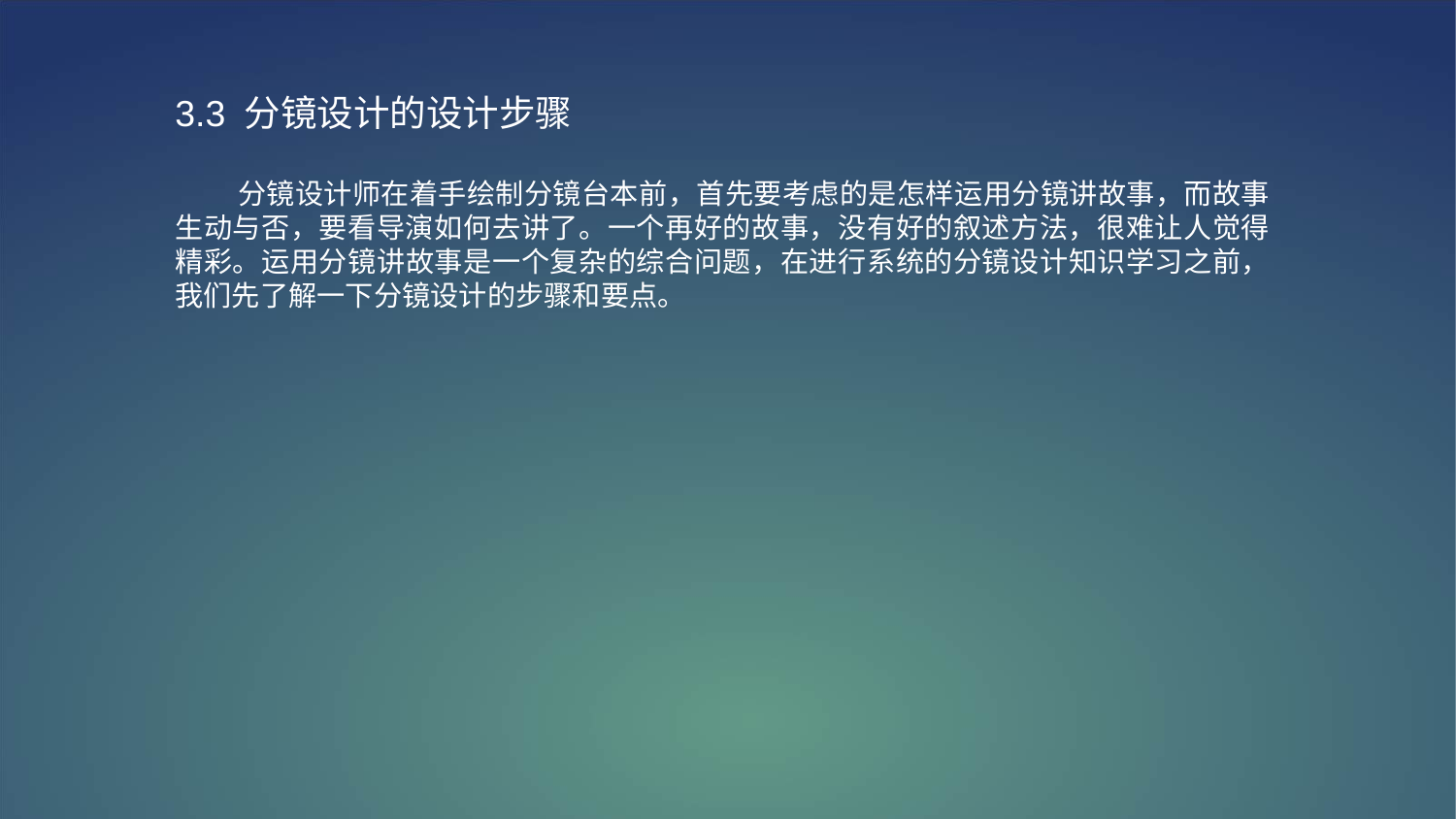

3.3 分镜设计的设计步骤
  分镜设计师在着手绘制分镜台本前，首先要考虑的是怎样运用分镜讲故事，而故事生动与否，要看导演如何去讲了。一个再好的故事，没有好的叙述方法，很难让人觉得精彩。运用分镜讲故事是一个复杂的综合问题，在进行系统的分镜设计知识学习之前，我们先了解一下分镜设计的步骤和要点。